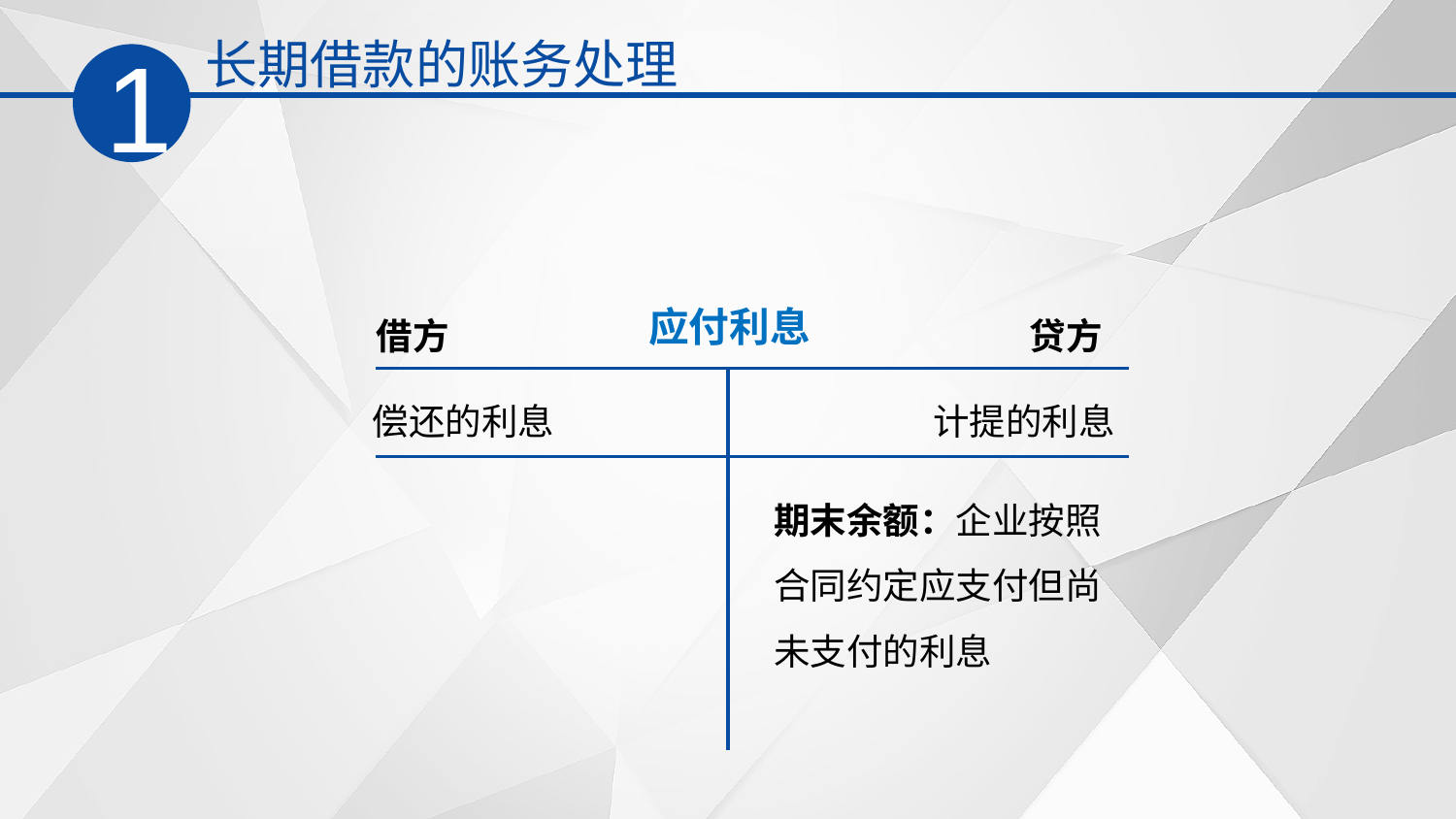

长期借款的账务处理
1

应付利息
借方
贷方
偿还的利息
计提的利息
期末余额：企业按照合同约定应支付但尚未支付的利息